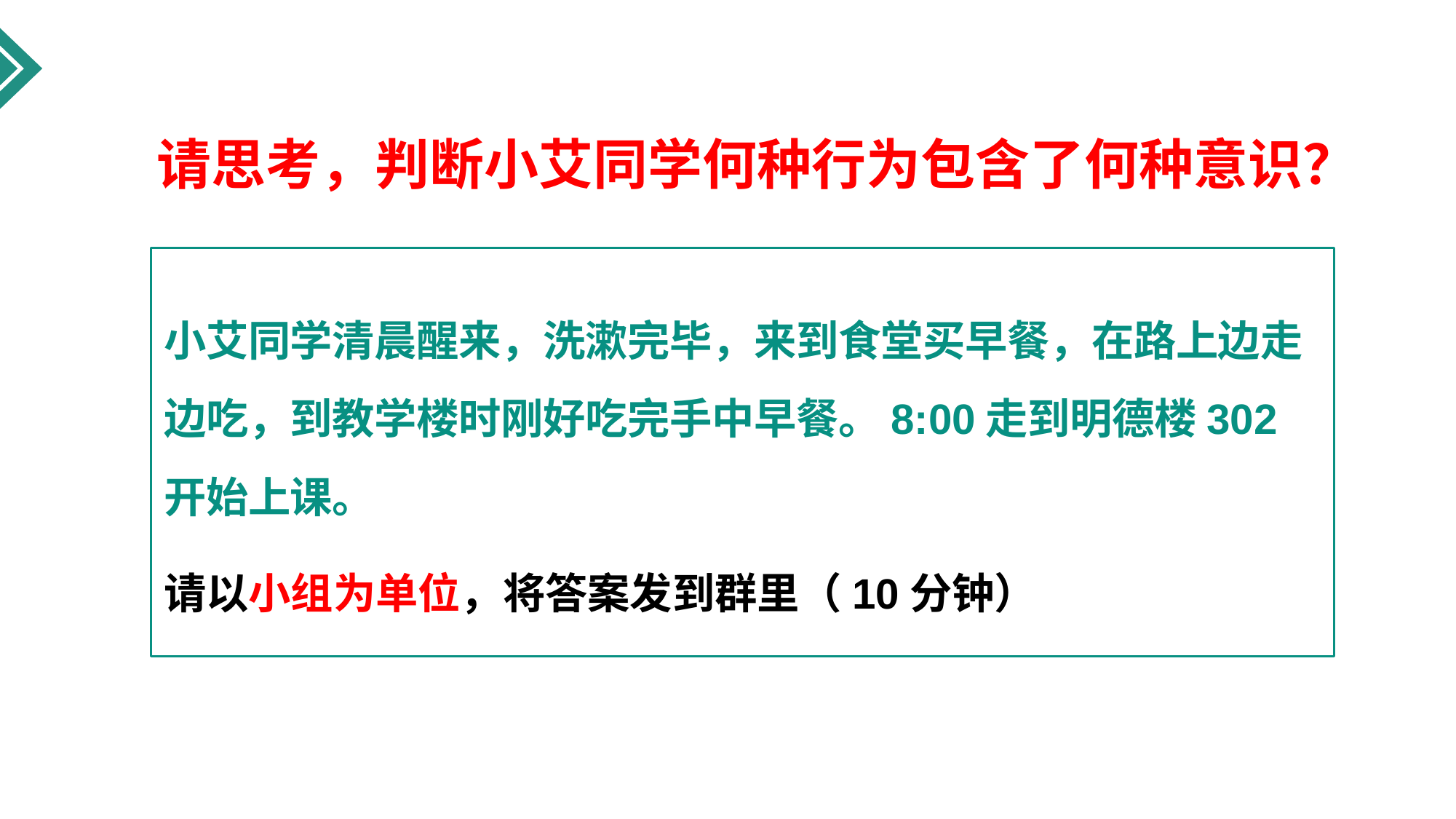

请思考，判断小艾同学何种行为包含了何种意识？
小艾同学清晨醒来，洗漱完毕，来到食堂买早餐，在路上边走边吃，到教学楼时刚好吃完手中早餐。8:00走到明德楼302开始上课。
请以小组为单位，将答案发到群里（10分钟）